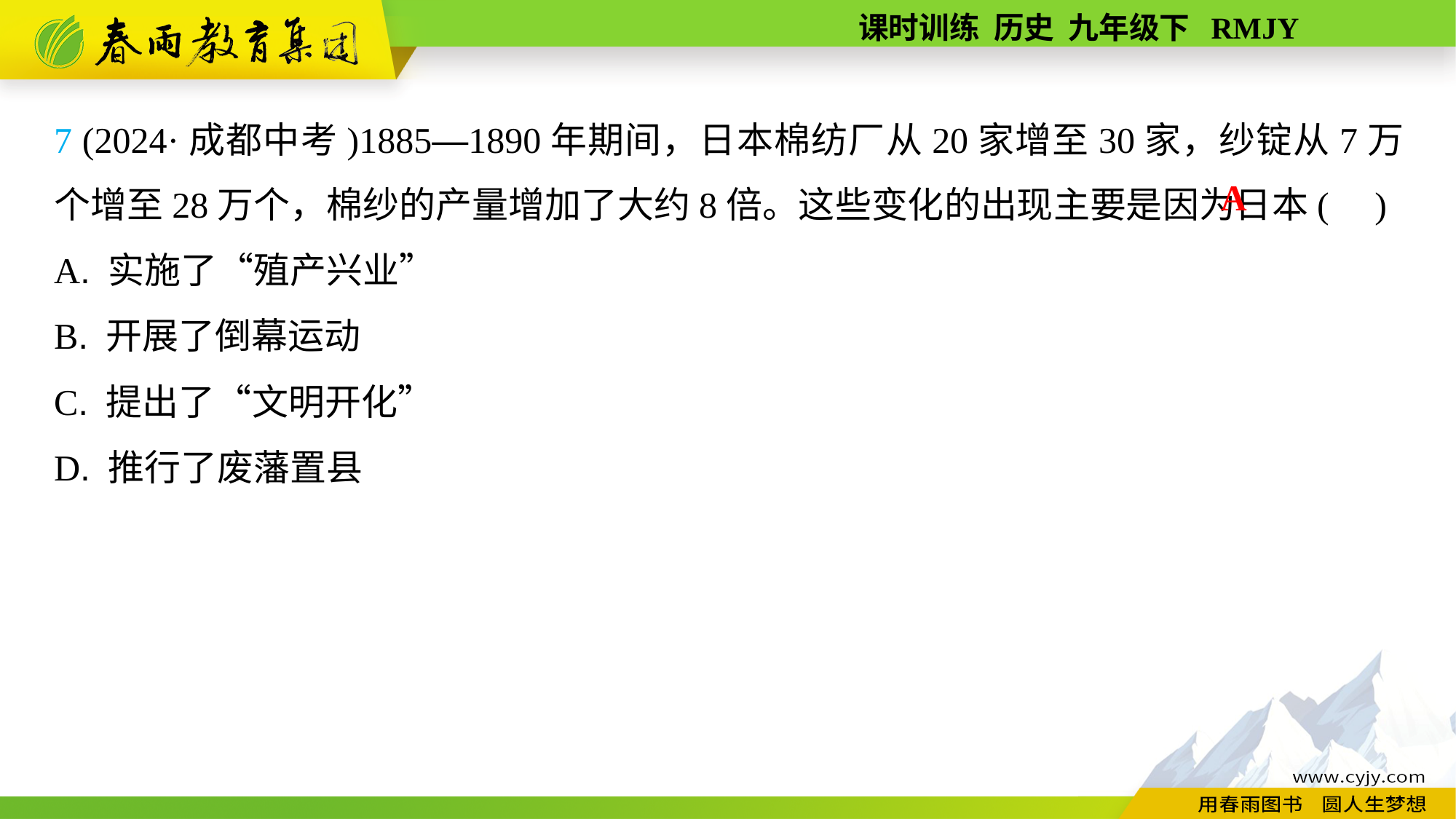

7 (2024·成都中考)1885—1890年期间，日本棉纺厂从20家增至30家，纱锭从7万个增至28万个，棉纱的产量增加了大约8倍。这些变化的出现主要是因为日本(     )
A. 实施了“殖产兴业”
B. 开展了倒幕运动
C. 提出了“文明开化”
D. 推行了废藩置县

A